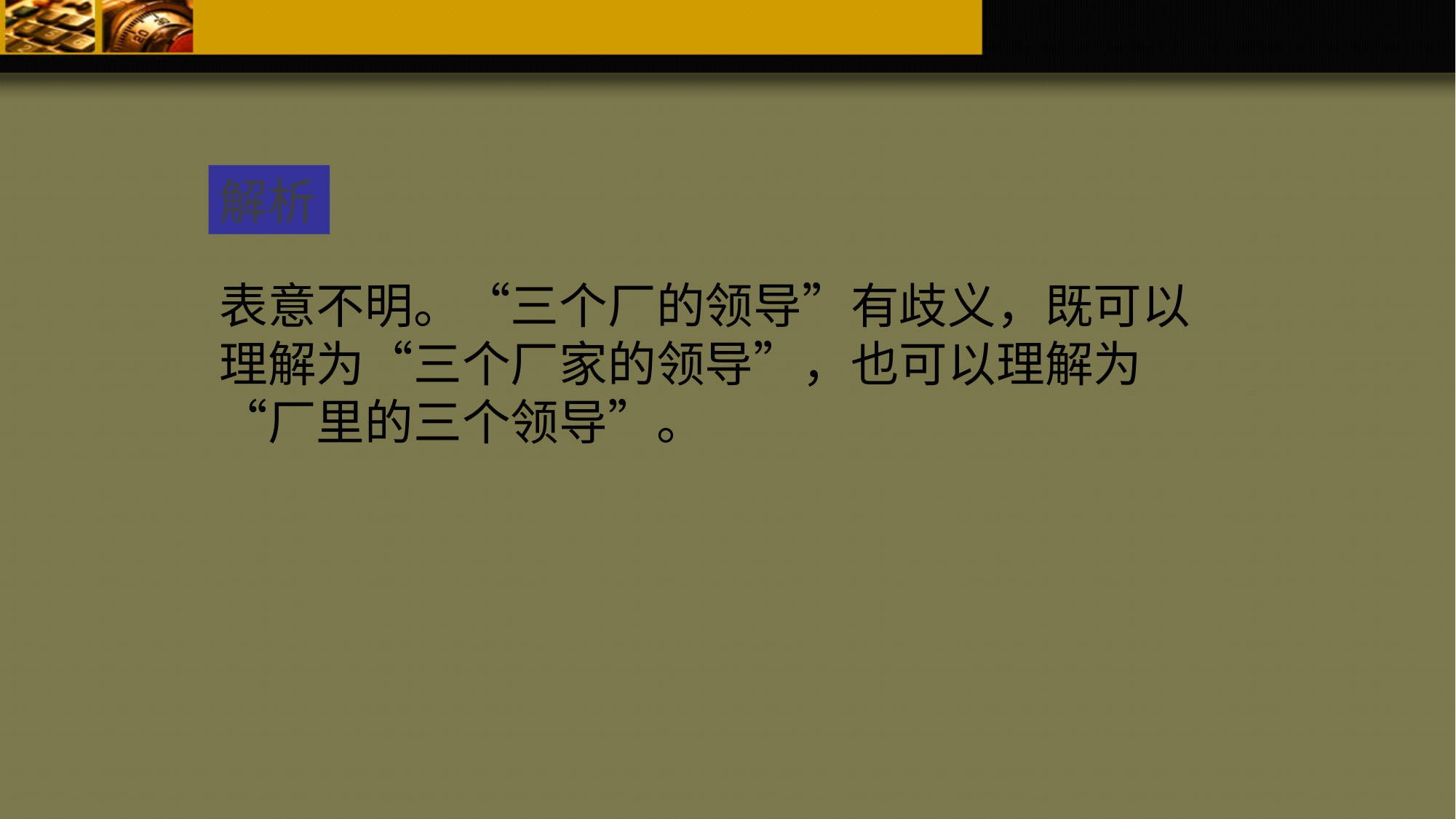

解析
表意不明。“三个厂的领导”有歧义，既可以理解为“三个厂家的领导”，也可以理解为“厂里的三个领导”。